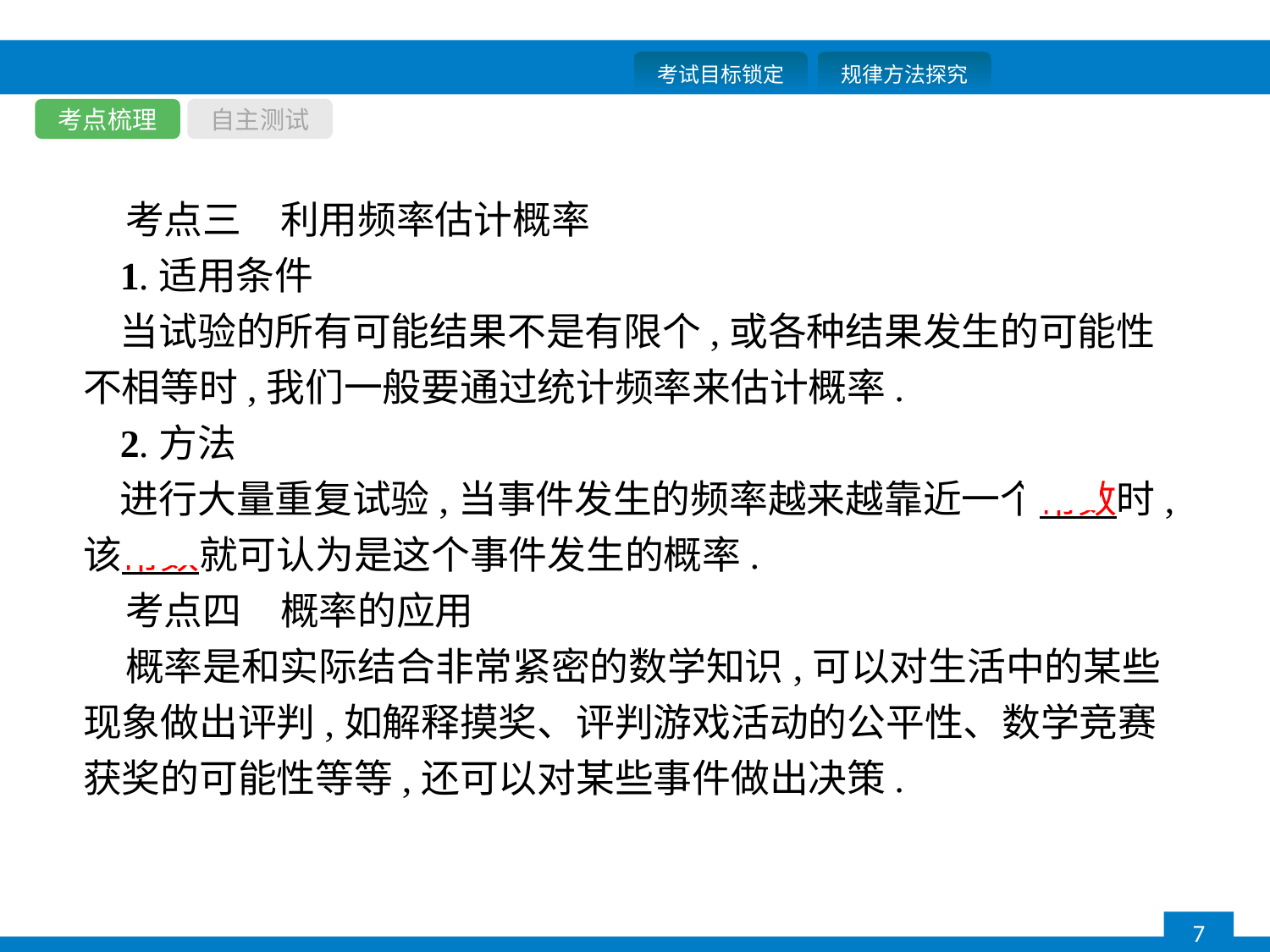

考点梳理
自主测试
考点三　利用频率估计概率
1.适用条件
当试验的所有可能结果不是有限个,或各种结果发生的可能性不相等时,我们一般要通过统计频率来估计概率.
2.方法
进行大量重复试验,当事件发生的频率越来越靠近一个常数时,该常数就可认为是这个事件发生的概率.
考点四　概率的应用
概率是和实际结合非常紧密的数学知识,可以对生活中的某些现象做出评判,如解释摸奖、评判游戏活动的公平性、数学竞赛获奖的可能性等等,还可以对某些事件做出决策.